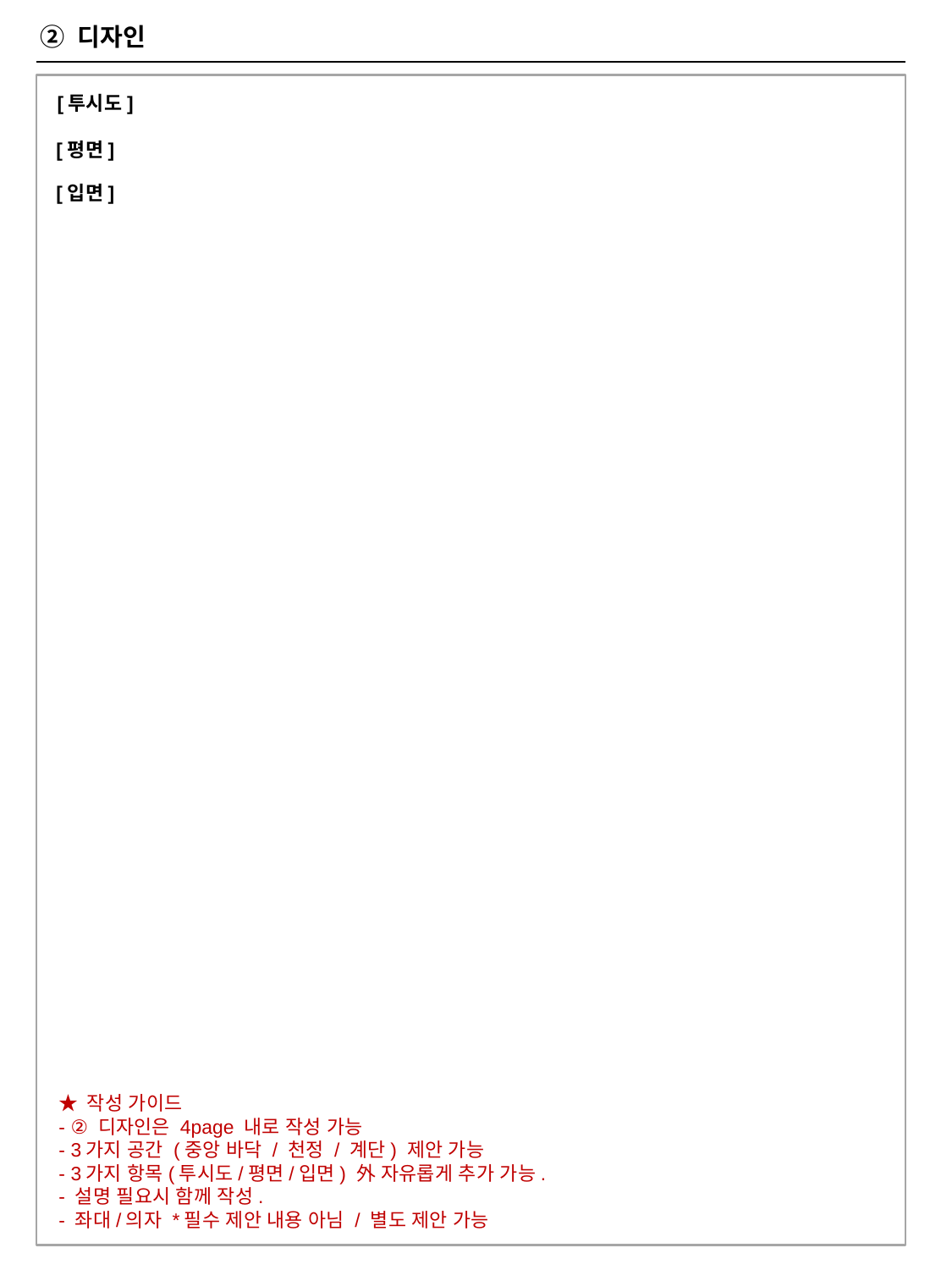

② 디자인

[투시도]
[평면]
[입면]
★ 작성 가이드
- ② 디자인은 4page 내로 작성 가능
- 3가지 공간 (중앙 바닥 / 천정 / 계단) 제안 가능
- 3가지 항목(투시도/평면/입면) 外 자유롭게 추가 가능.
- 설명 필요시 함께 작성.
- 좌대/의자 *필수 제안 내용 아님 / 별도 제안 가능